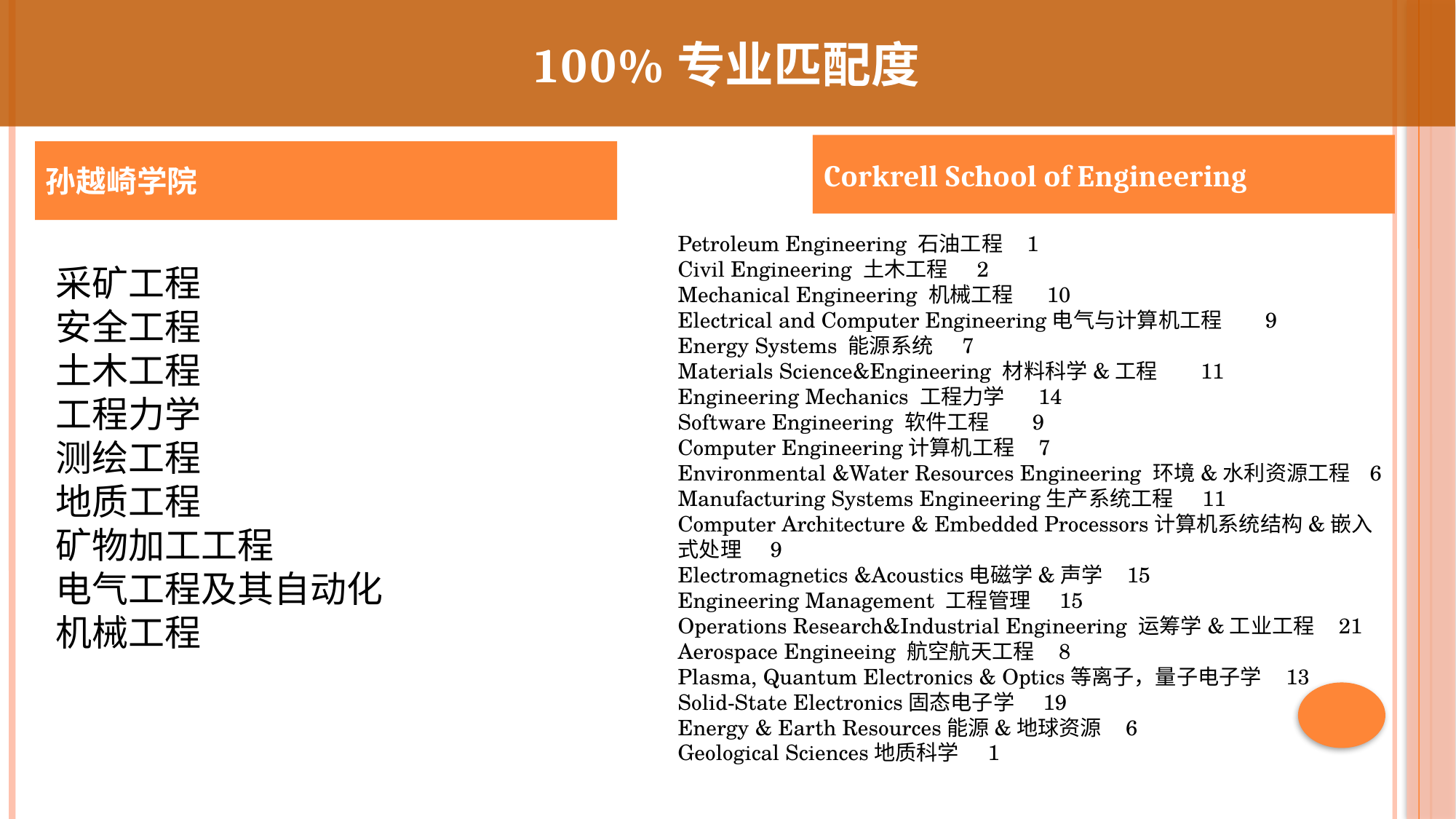

100%专业匹配度
Corkrell School of Engineering
孙越崎学院
Petroleum Engineering 石油工程    1
Civil Engineering 土木工程     2
Mechanical Engineering 机械工程      10
Electrical and Computer Engineering电气与计算机工程        9
Energy Systems 能源系统     7
Materials Science&Engineering 材料科学&工程        11
Engineering Mechanics 工程力学      14
Software Engineering 软件工程        9
Computer Engineering计算机工程    7
Environmental &Water Resources Engineering 环境&水利资源工程   6
Manufacturing Systems Engineering生产系统工程     11
Computer Architecture & Embedded Processors计算机系统结构&嵌入式处理     9
Electromagnetics &Acoustics电磁学&声学    15
Engineering Management 工程管理     15
Operations Research&Industrial Engineering 运筹学&工业工程    21
Aerospace Engineeing 航空航天工程    8
Plasma, Quantum Electronics & Optics等离子，量子电子学    13
Solid-State Electronics固态电子学     19
Energy & Earth Resources能源&地球资源    6
Geological Sciences地质科学     1
采矿工程
安全工程
土木工程
工程力学
测绘工程
地质工程
矿物加工工程
电气工程及其自动化
机械工程